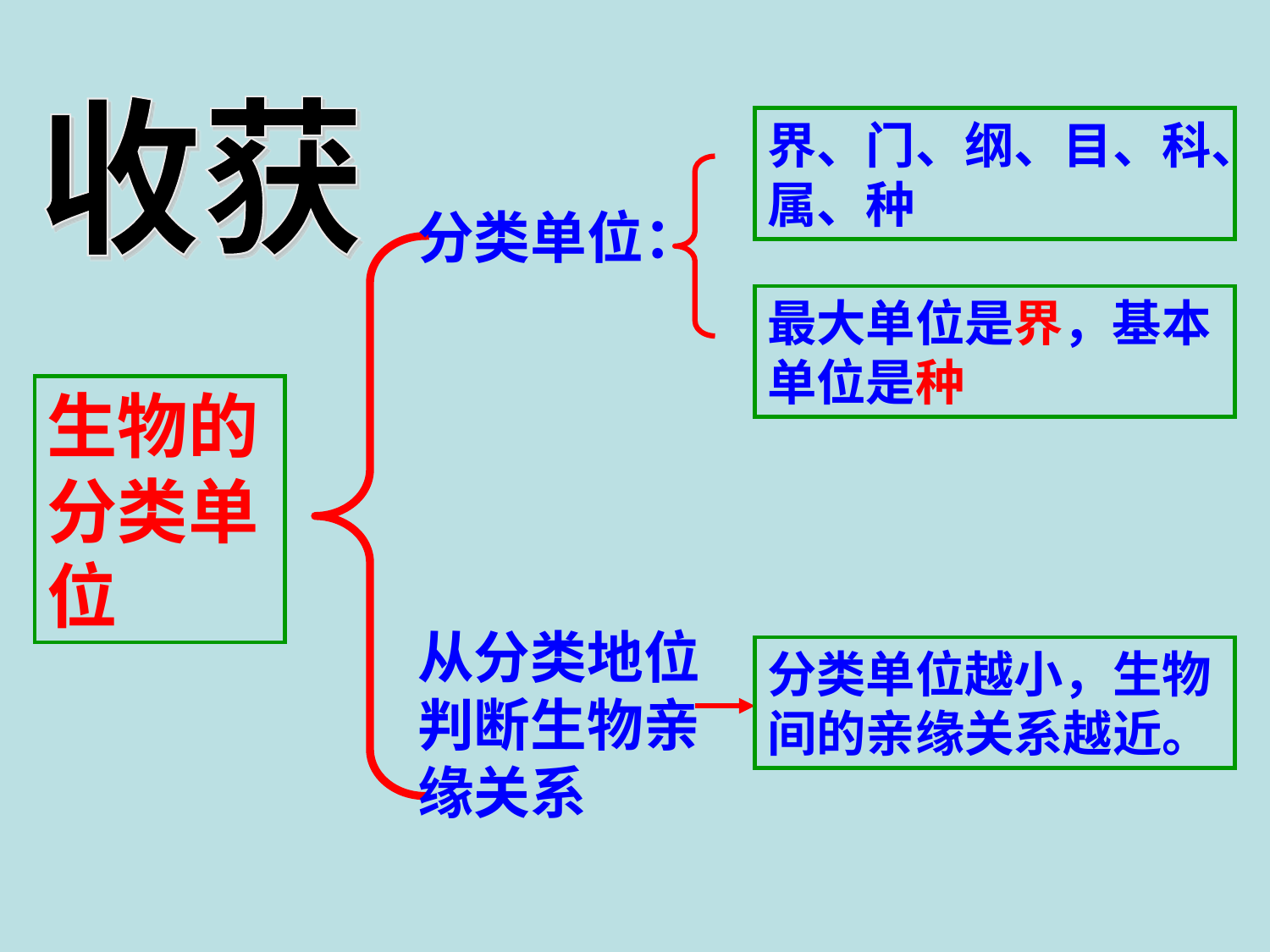

收获
界、门、纲、目、科、属、种

分类单位：

最大单位是界，基本单位是种
生物的分类单位
从分类地位判断生物亲缘关系
分类单位越小，生物间的亲缘关系越近。